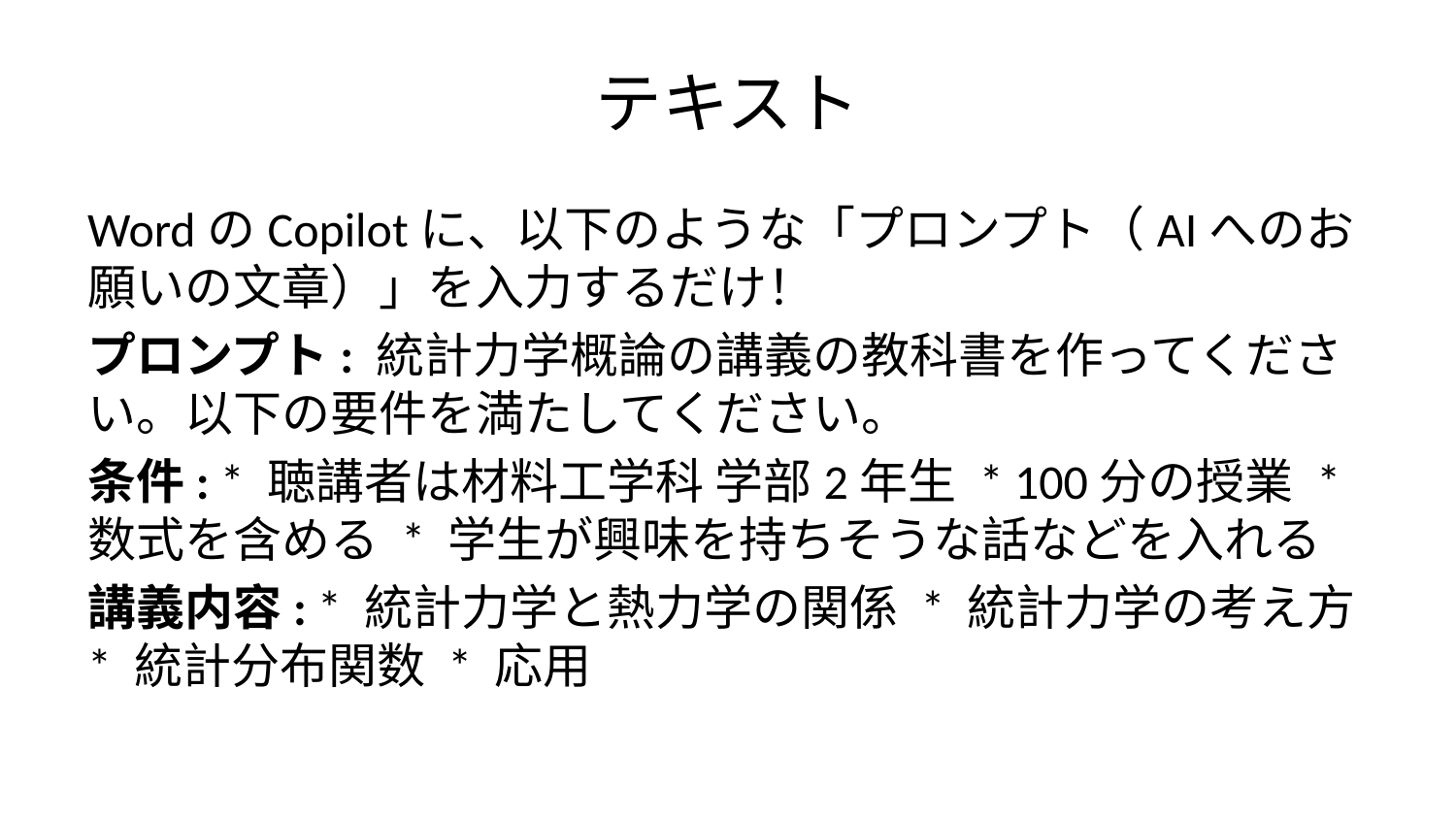

# テキスト
WordのCopilotに、以下のような「プロンプト（AIへのお願いの文章）」を入力するだけ！
プロンプト: 統計力学概論の講義の教科書を作ってください。以下の要件を満たしてください。
条件: * 聴講者は材料工学科 学部2年生 * 100分の授業 * 数式を含める * 学生が興味を持ちそうな話などを入れる
講義内容: * 統計力学と熱力学の関係 * 統計力学の考え方 * 統計分布関数 * 応用